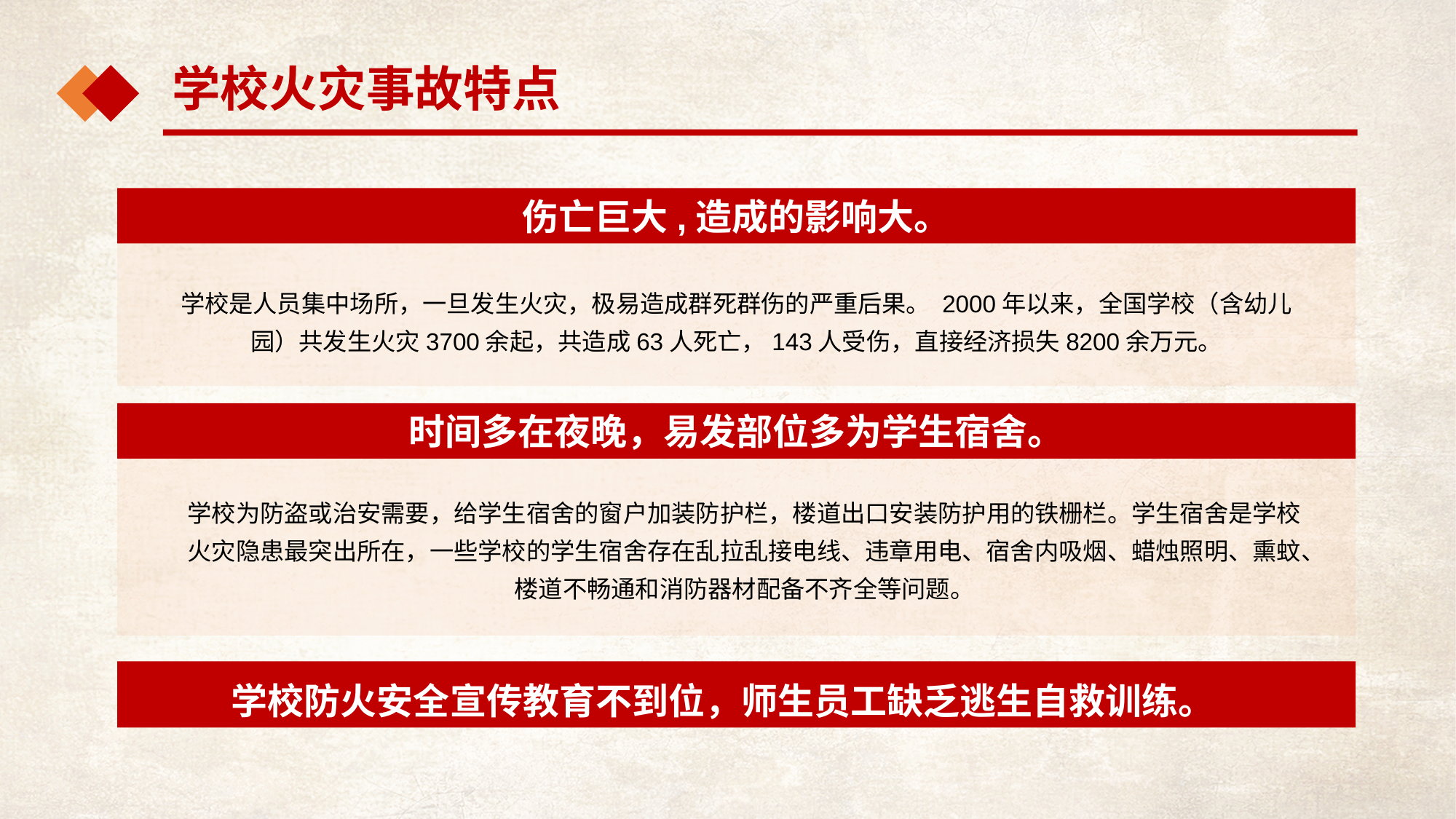

学校火灾事故特点

伤亡巨大,造成的影响大。

学校是人员集中场所，一旦发生火灾，极易造成群死群伤的严重后果。 2000年以来，全国学校（含幼儿园）共发生火灾3700余起，共造成63人死亡，143人受伤，直接经济损失8200余万元。
时间多在夜晚，易发部位多为学生宿舍。

学校为防盗或治安需要，给学生宿舍的窗户加装防护栏，楼道出口安装防护用的铁栅栏。学生宿舍是学校火灾隐患最突出所在，一些学校的学生宿舍存在乱拉乱接电线、违章用电、宿舍内吸烟、蜡烛照明、熏蚊、楼道不畅通和消防器材配备不齐全等问题。
学校防火安全宣传教育不到位，师生员工缺乏逃生自救训练。